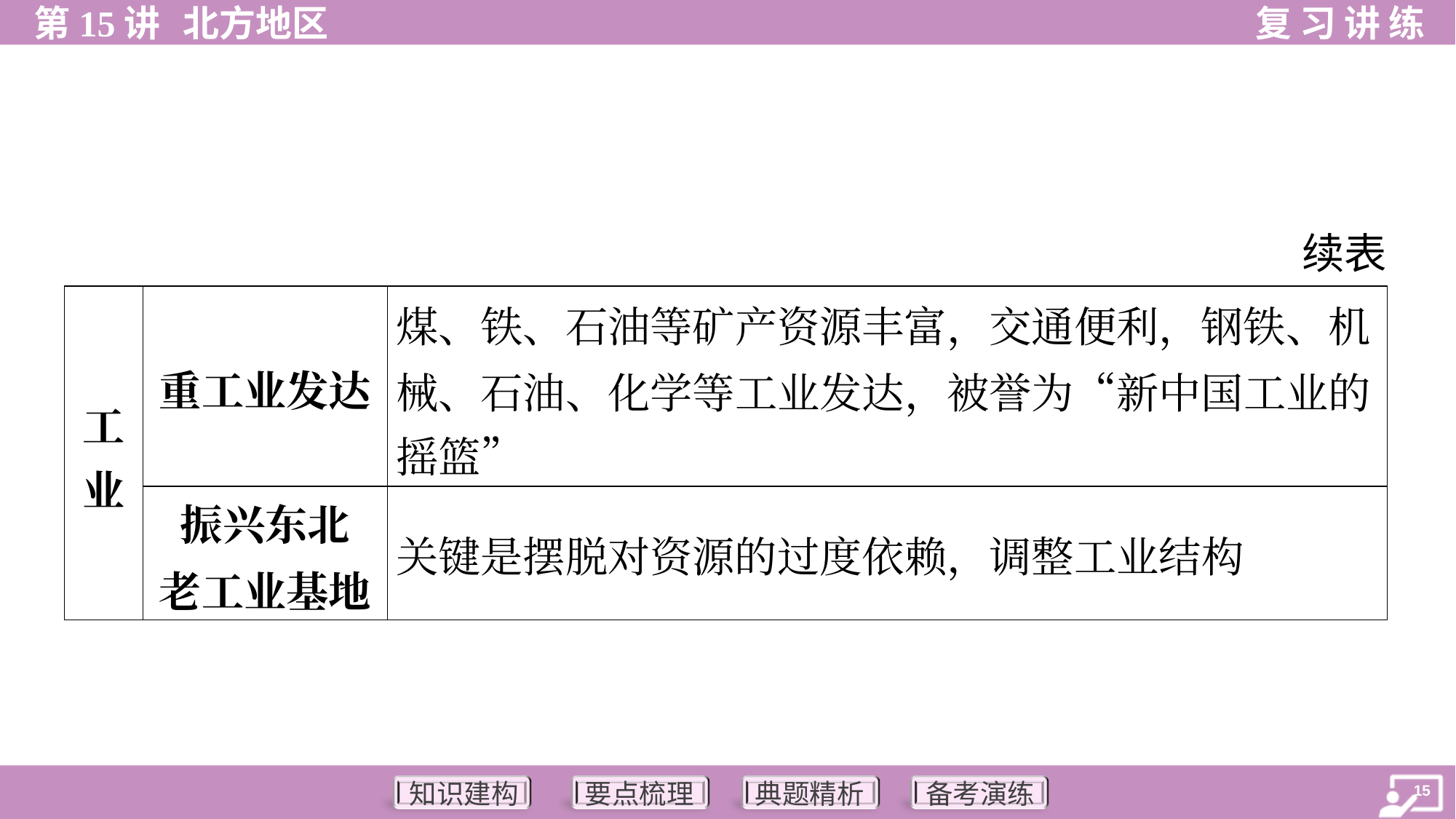

续表
| 工 业 | 重工业发达 | 煤、铁、石油等矿产资源丰富，交通便利，钢铁、机 械、石油、化学等工业发达，被誉为“新中国工业的 摇篮” |
| --- | --- | --- |
|  | 振兴东北 老工业基地 | 关键是摆脱对资源的过度依赖，调整工业结构 |